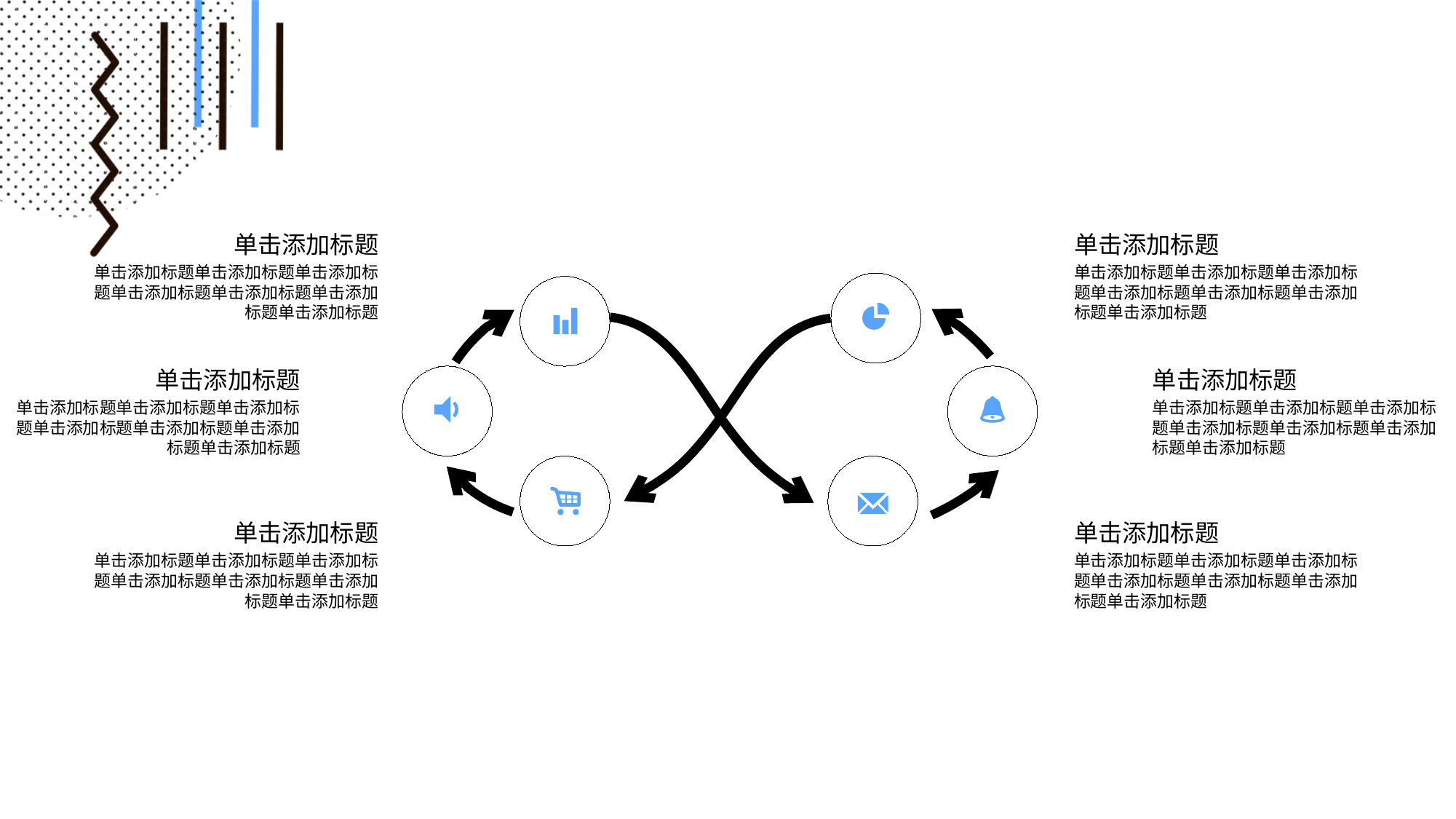

单击添加标题
单击添加标题单击添加标题单击添加标题单击添加标题单击添加标题单击添加标题单击添加标题
单击添加标题
单击添加标题单击添加标题单击添加标题单击添加标题单击添加标题单击添加标题单击添加标题
单击添加标题
单击添加标题单击添加标题单击添加标题单击添加标题单击添加标题单击添加标题单击添加标题
单击添加标题
单击添加标题单击添加标题单击添加标题单击添加标题单击添加标题单击添加标题单击添加标题
单击添加标题
单击添加标题单击添加标题单击添加标题单击添加标题单击添加标题单击添加标题单击添加标题
单击添加标题
单击添加标题单击添加标题单击添加标题单击添加标题单击添加标题单击添加标题单击添加标题